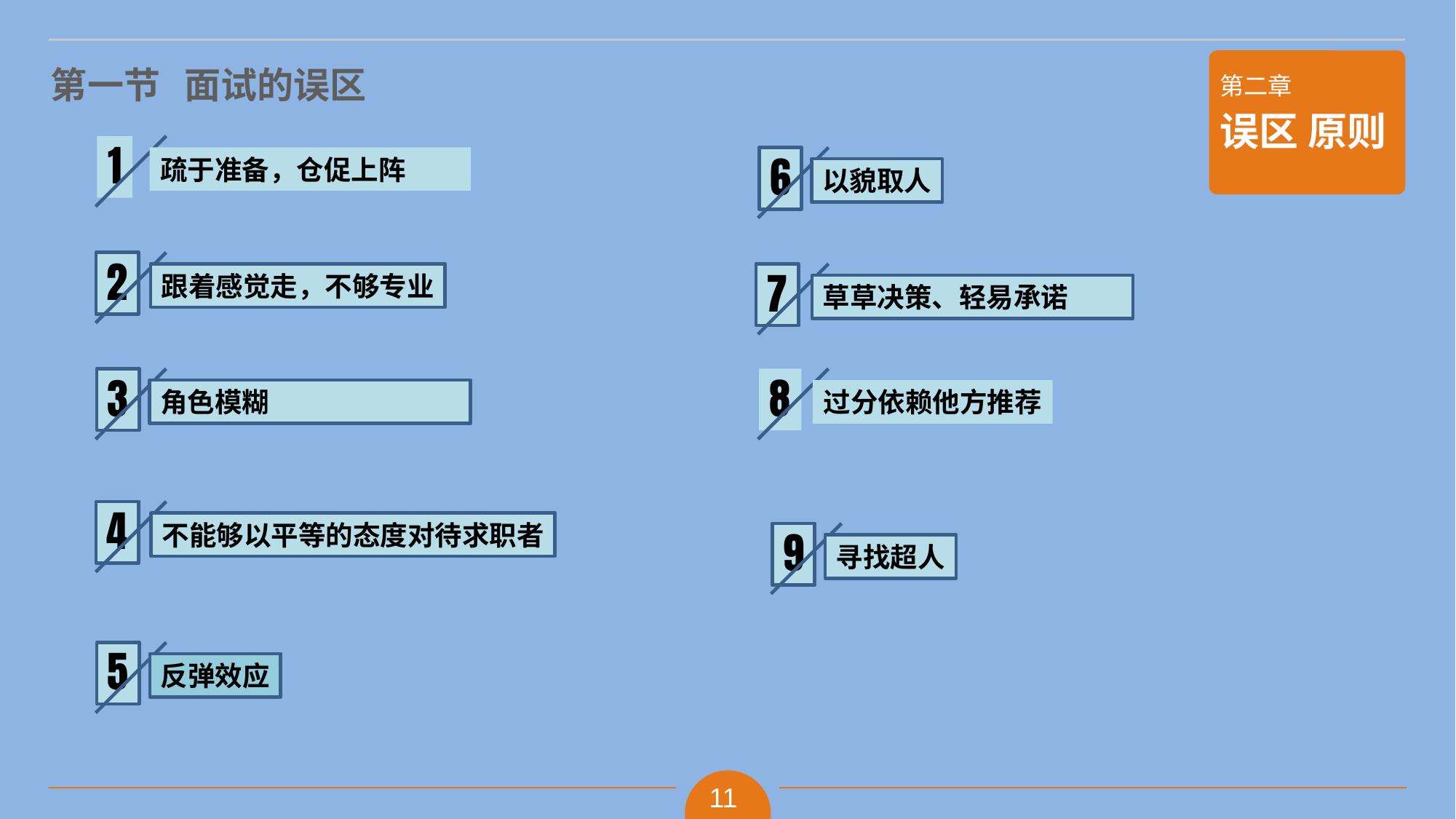

1
疏于准备，仓促上阵
6
以貌取人
2
跟着感觉走，不够专业
7
草草决策、轻易承诺
3
角色模糊
8
过分依赖他方推荐
4
不能够以平等的态度对待求职者
9
寻找超人
5
反弹效应